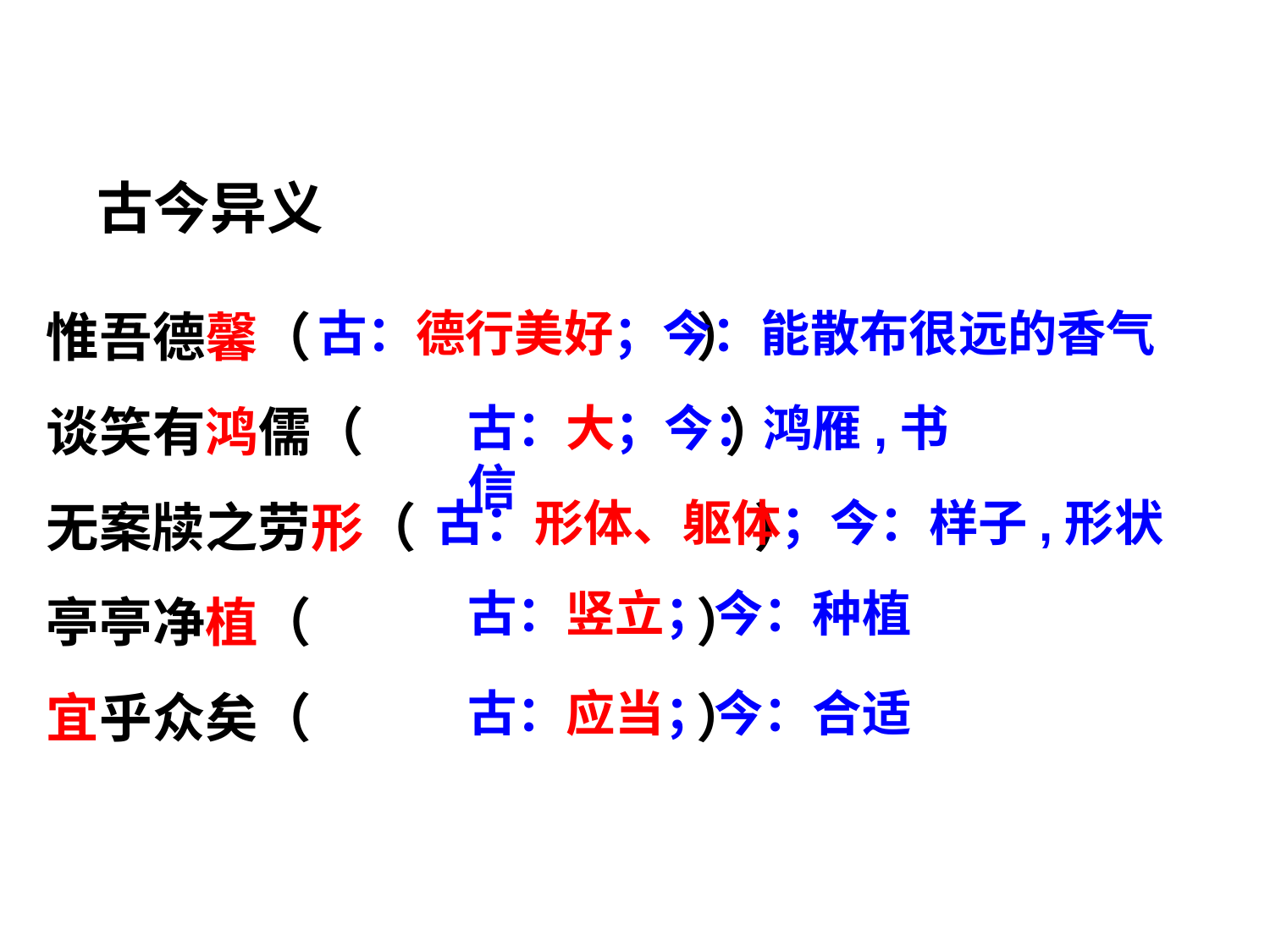

古今异义
惟吾德馨（                                ）
谈笑有鸿儒（                              ）
无案牍之劳形（                            ）
亭亭净植（                                ）
宜乎众矣（                                ）
古：德行美好；今：能散布很远的香气
古：大；今：鸿雁,书信
古：形体、躯体；今：样子,形状
古：竖立；今：种植
古：应当；今：合适